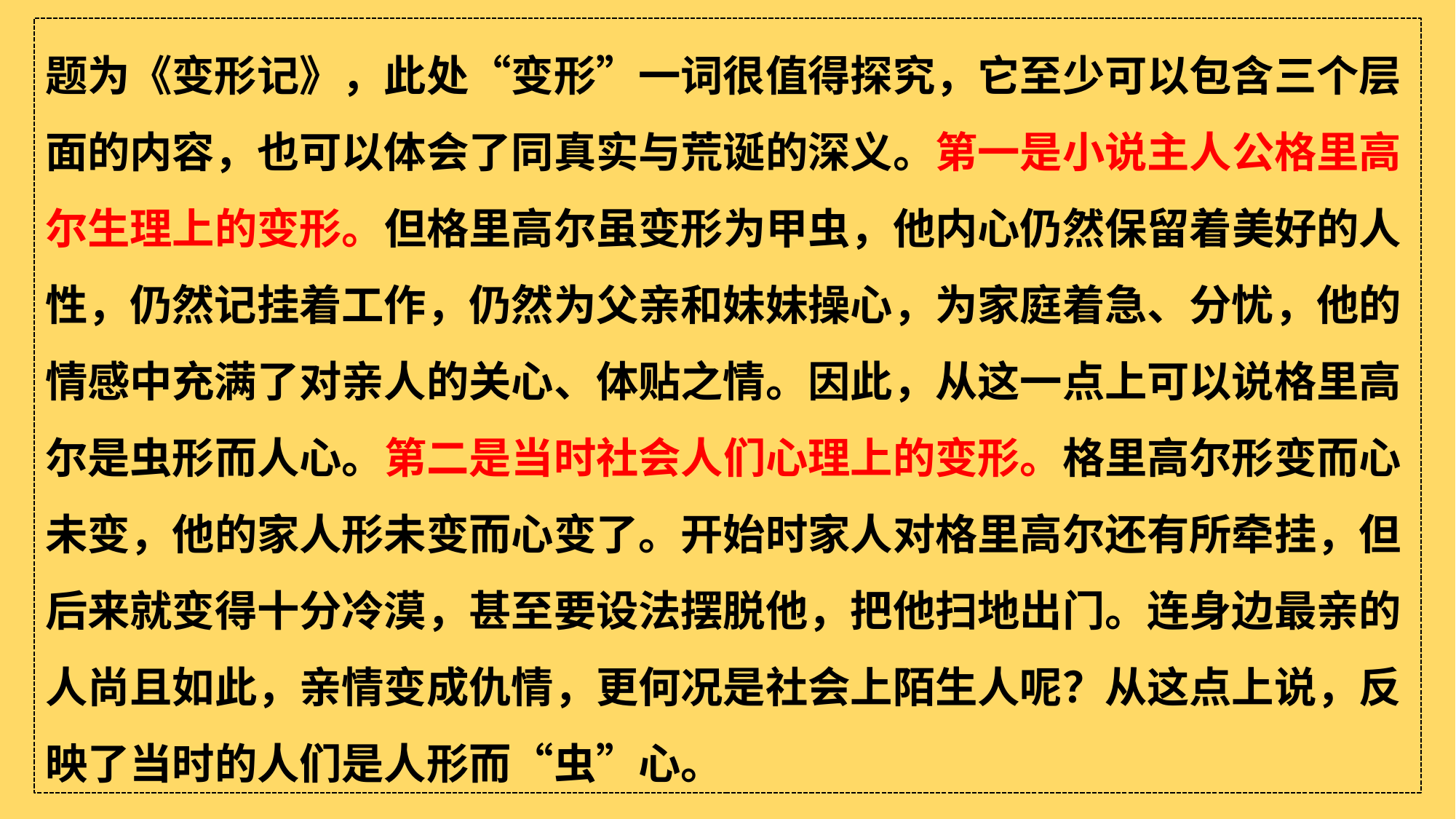

题为《变形记》，此处“变形”一词很值得探究，它至少可以包含三个层面的内容，也可以体会了同真实与荒诞的深义。第一是小说主人公格里高尔生理上的变形。但格里高尔虽变形为甲虫，他内心仍然保留着美好的人性，仍然记挂着工作，仍然为父亲和妹妹操心，为家庭着急、分忧，他的情感中充满了对亲人的关心、体贴之情。因此，从这一点上可以说格里高尔是虫形而人心。第二是当时社会人们心理上的变形。格里高尔形变而心未变，他的家人形未变而心变了。开始时家人对格里高尔还有所牵挂，但后来就变得十分冷漠，甚至要设法摆脱他，把他扫地出门。连身边最亲的人尚且如此，亲情变成仇情，更何况是社会上陌生人呢？从这点上说，反映了当时的人们是人形而“虫”心。